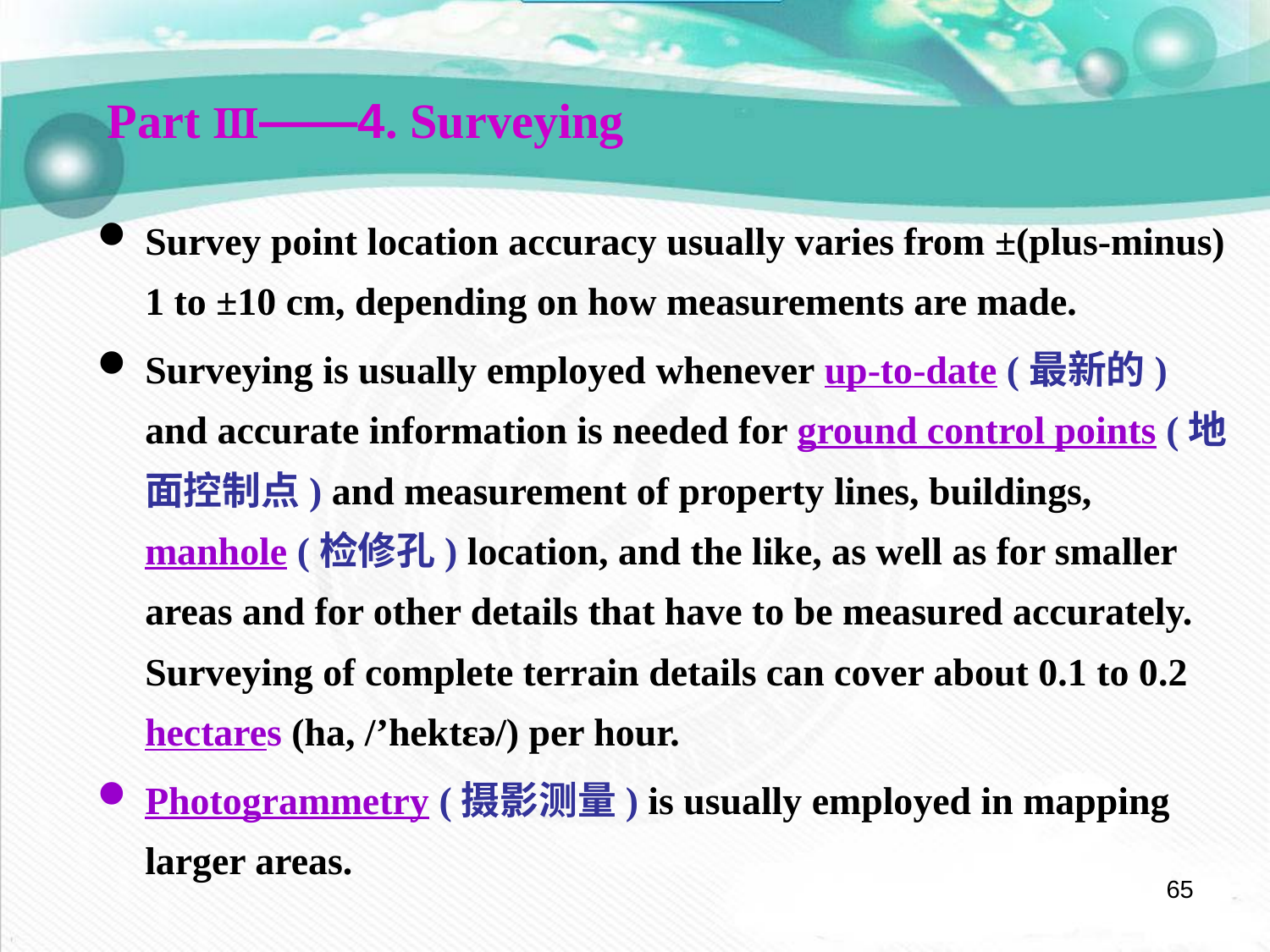

Part Ⅲ——4. Surveying
Survey point location accuracy usually varies from ±(plus-minus) 1 to ±10 cm, depending on how measurements are made.
Surveying is usually employed whenever up-to-date (最新的) and accurate information is needed for ground control points (地面控制点) and measurement of property lines, buildings, manhole (检修孔) location, and the like, as well as for smaller areas and for other details that have to be measured accurately. Surveying of complete terrain details can cover about 0.1 to 0.2 hectares (ha, /’hektɛə/) per hour.
Photogrammetry (摄影测量) is usually employed in mapping larger areas.
65